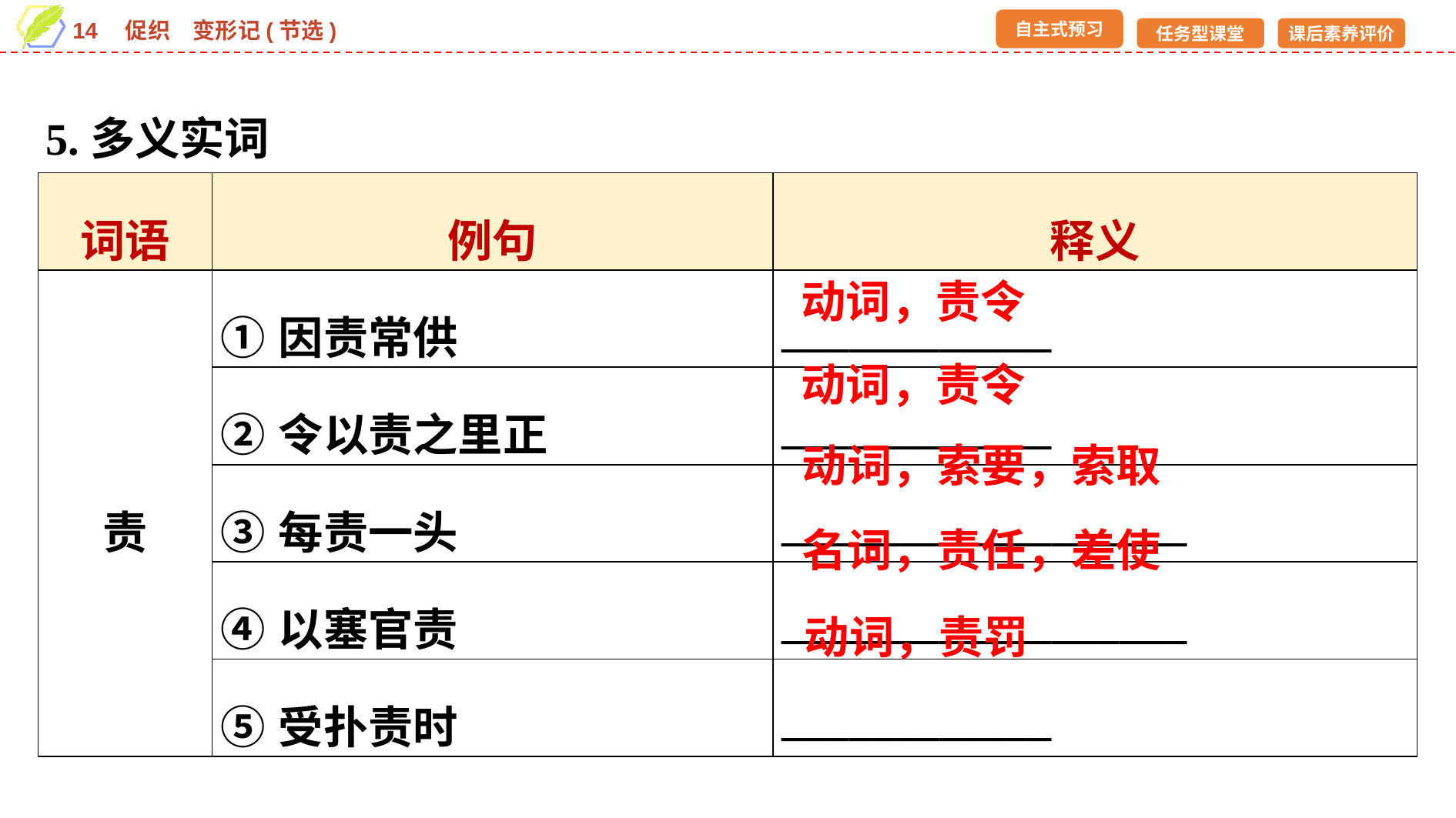

5.多义实词
| 词语 | 例句 | 释义 |
| --- | --- | --- |
| 责 | ①因责常供 | \_\_\_\_\_\_\_\_\_\_\_\_ |
|  | ②令以责之里正 | \_\_\_\_\_\_\_\_\_\_\_\_ |
|  | ③每责一头 | \_\_\_\_\_\_\_\_\_\_\_\_\_\_\_\_\_\_ |
|  | ④以塞官责 | \_\_\_\_\_\_\_\_\_\_\_\_\_\_\_\_\_\_ |
|  | ⑤受扑责时 | \_\_\_\_\_\_\_\_\_\_\_\_ |
动词，责令
动词，责令
动词，索要，索取
名词，责任，差使
动词，责罚